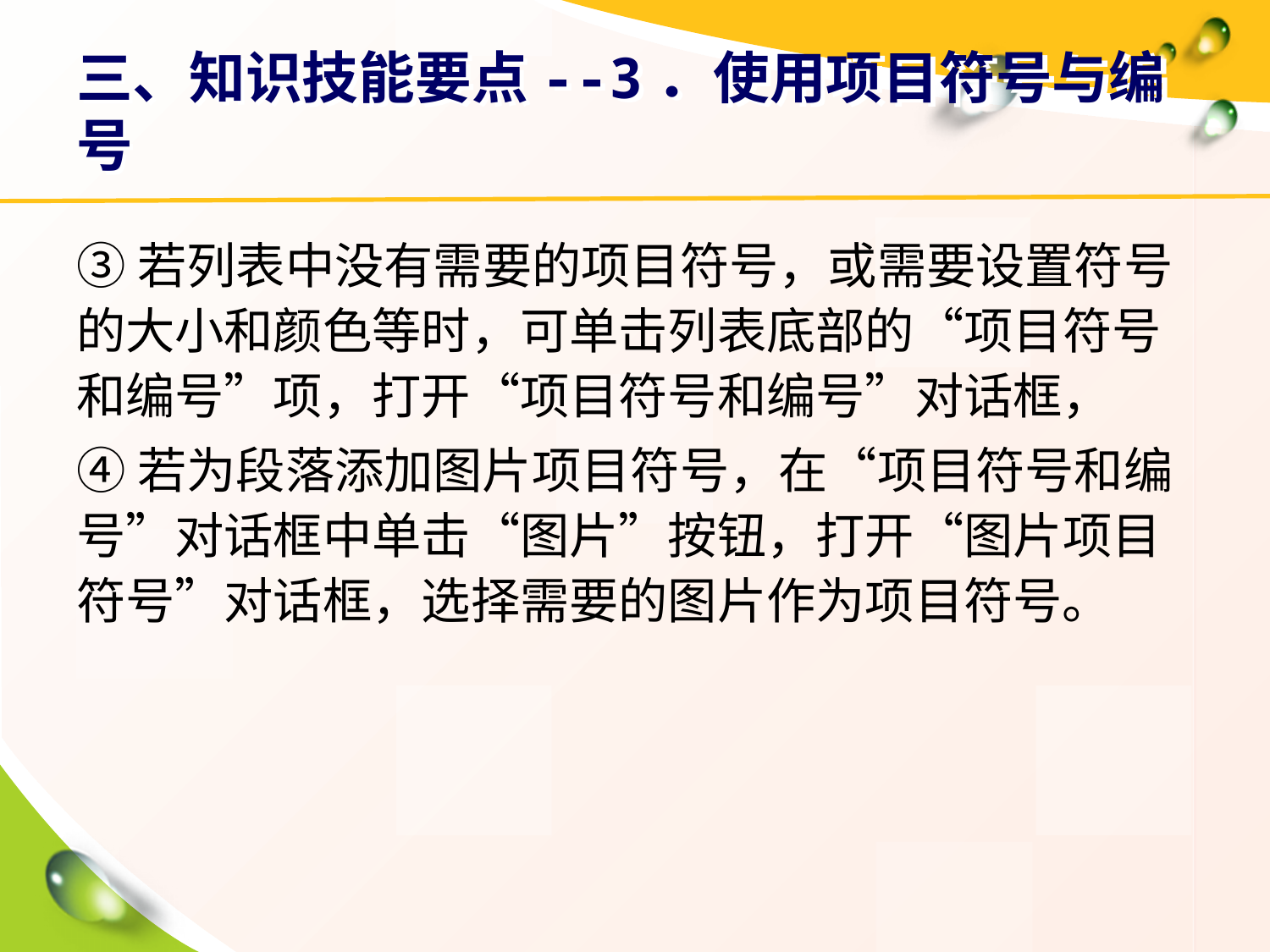

# 三、知识技能要点--3．使用项目符号与编号
③若列表中没有需要的项目符号，或需要设置符号的大小和颜色等时，可单击列表底部的“项目符号和编号”项，打开“项目符号和编号”对话框，
④若为段落添加图片项目符号，在“项目符号和编号”对话框中单击“图片”按钮，打开“图片项目符号”对话框，选择需要的图片作为项目符号。